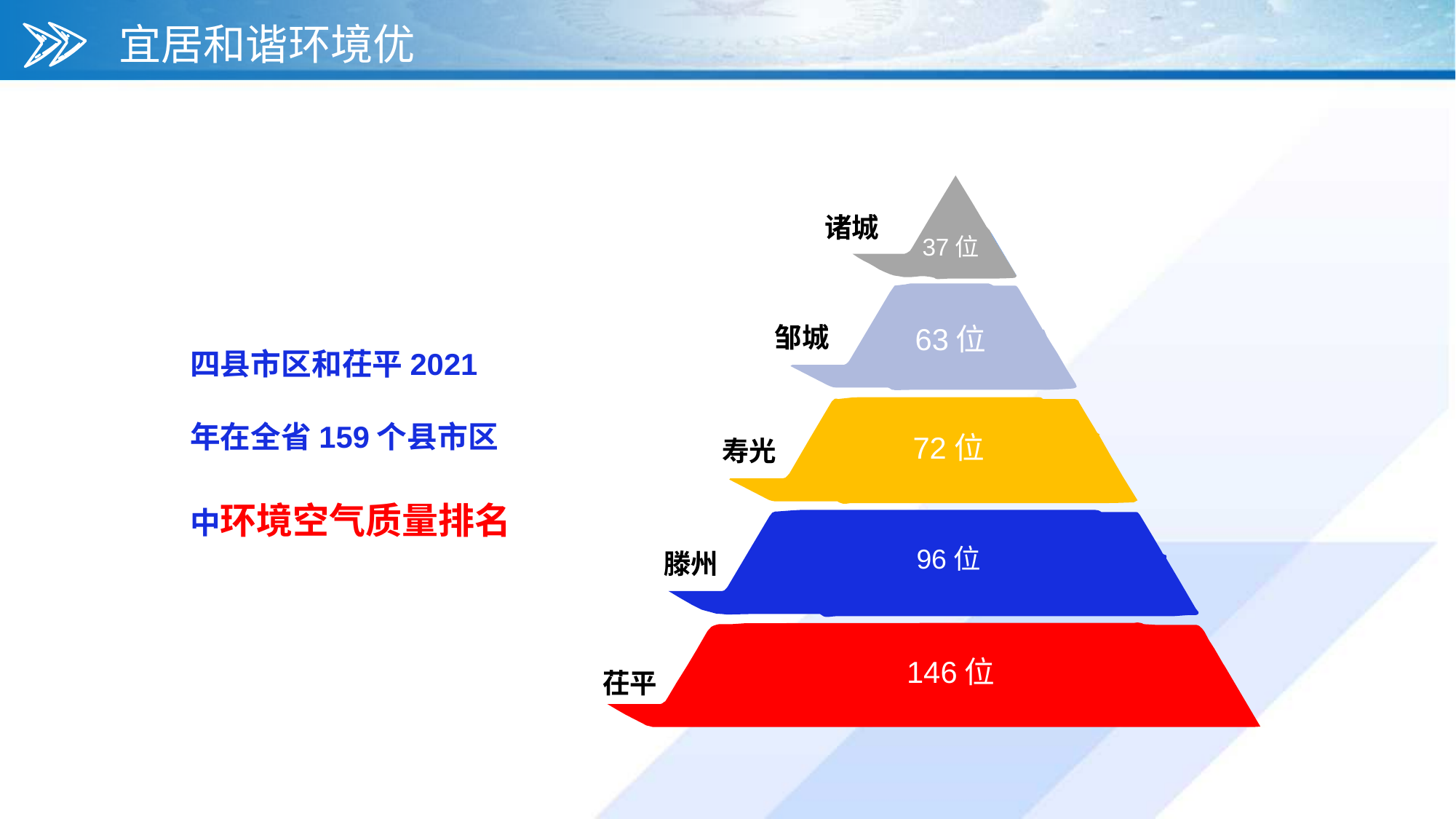

宜居和谐环境优

诸城
37位
邹城
63位
72位
寿光
96位
滕州
146位
茌平
四县市区和茌平2021年在全省159个县市区中环境空气质量排名